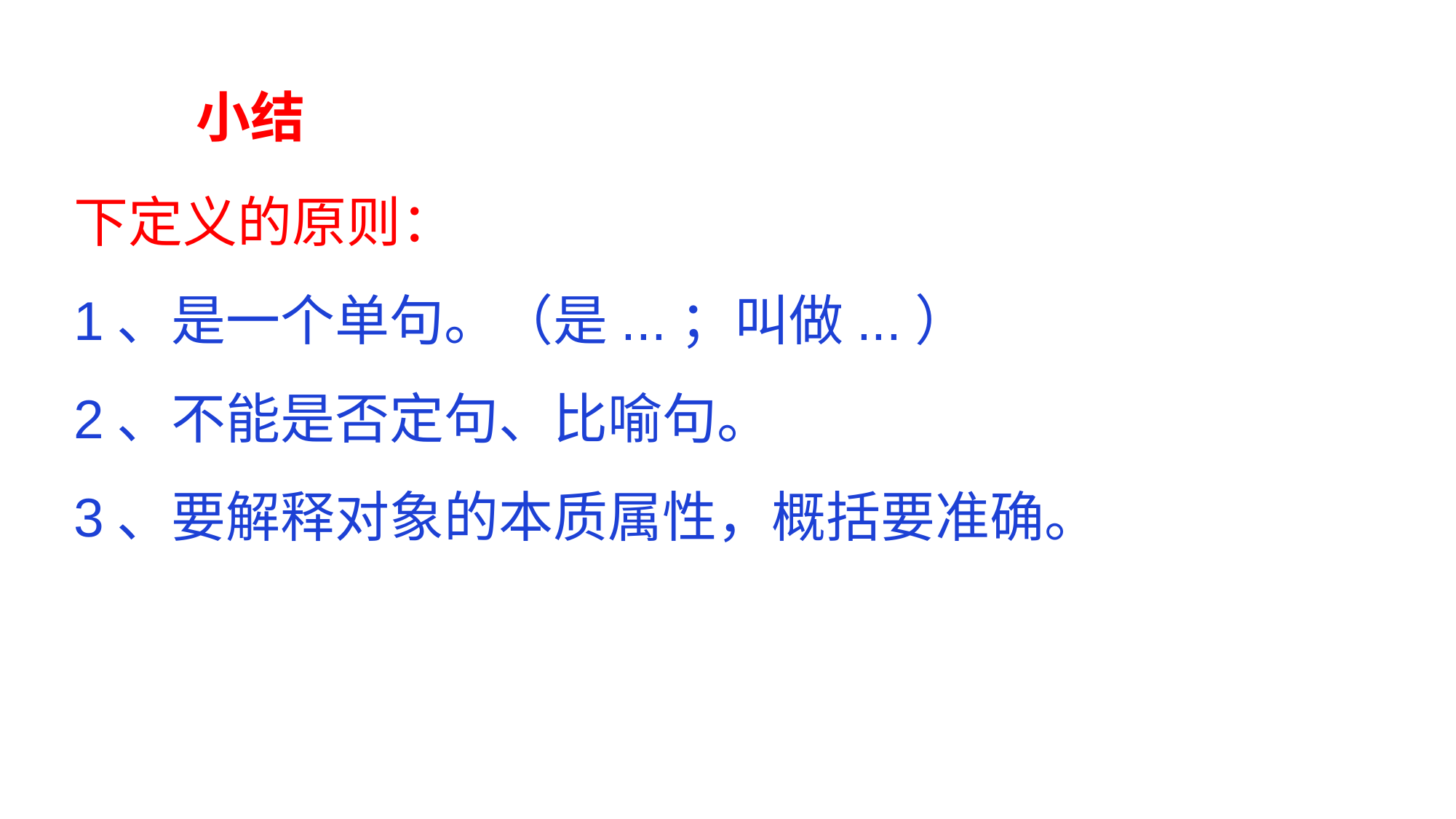

小结
下定义的原则：
1、是一个单句。（是...；叫做...）
2、不能是否定句、比喻句。
3、要解释对象的本质属性，概括要准确。